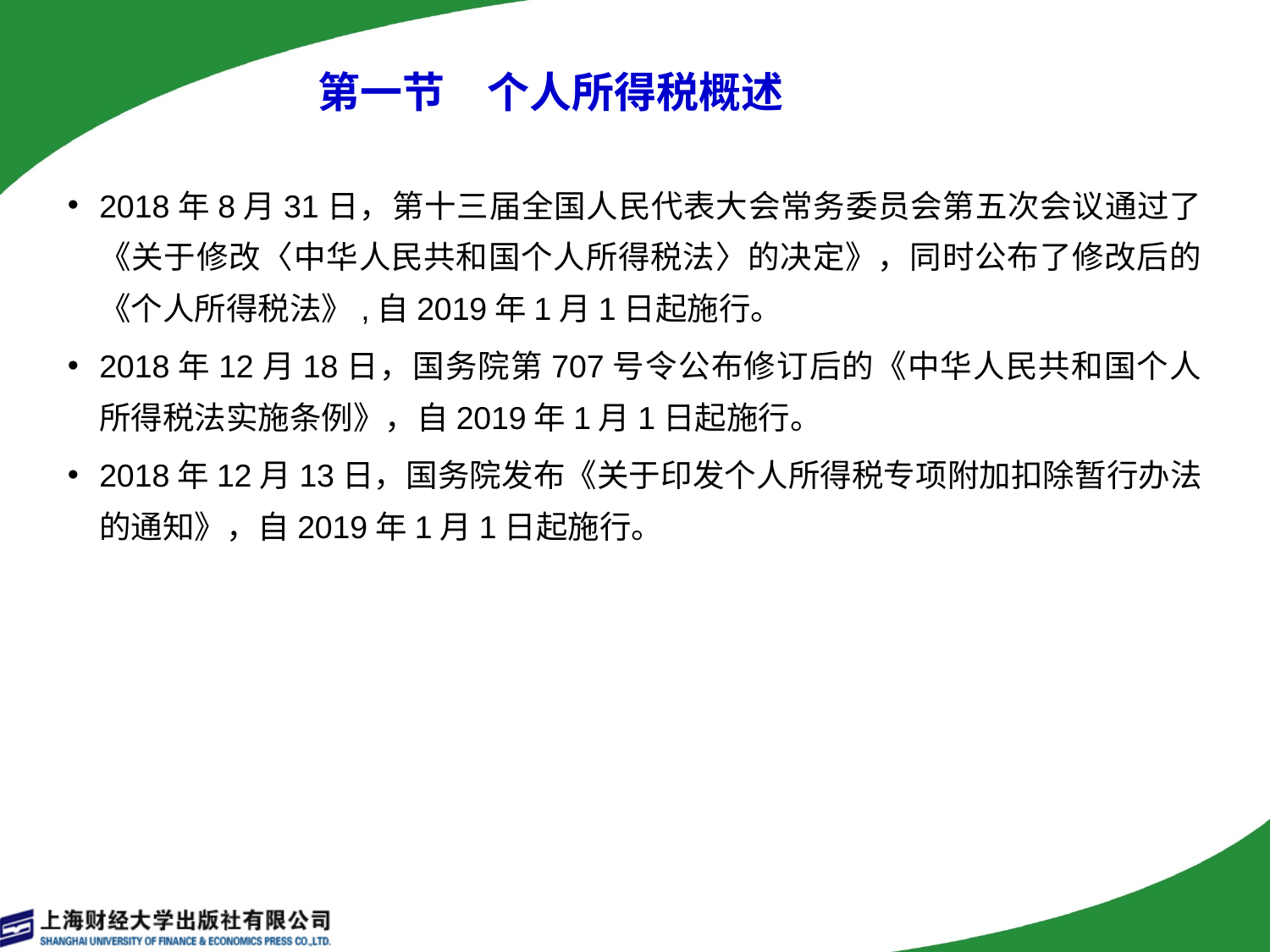

第一节　个人所得税概述
2018年8月31日，第十三届全国人民代表大会常务委员会第五次会议通过了《关于修改〈中华人民共和国个人所得税法〉的决定》，同时公布了修改后的《个人所得税法》,自2019年1月1日起施行。
2018年12月18日，国务院第707号令公布修订后的《中华人民共和国个人所得税法实施条例》，自2019年1月1日起施行。
2018年12月13日，国务院发布《关于印发个人所得税专项附加扣除暂行办法的通知》，自2019年1月1日起施行。